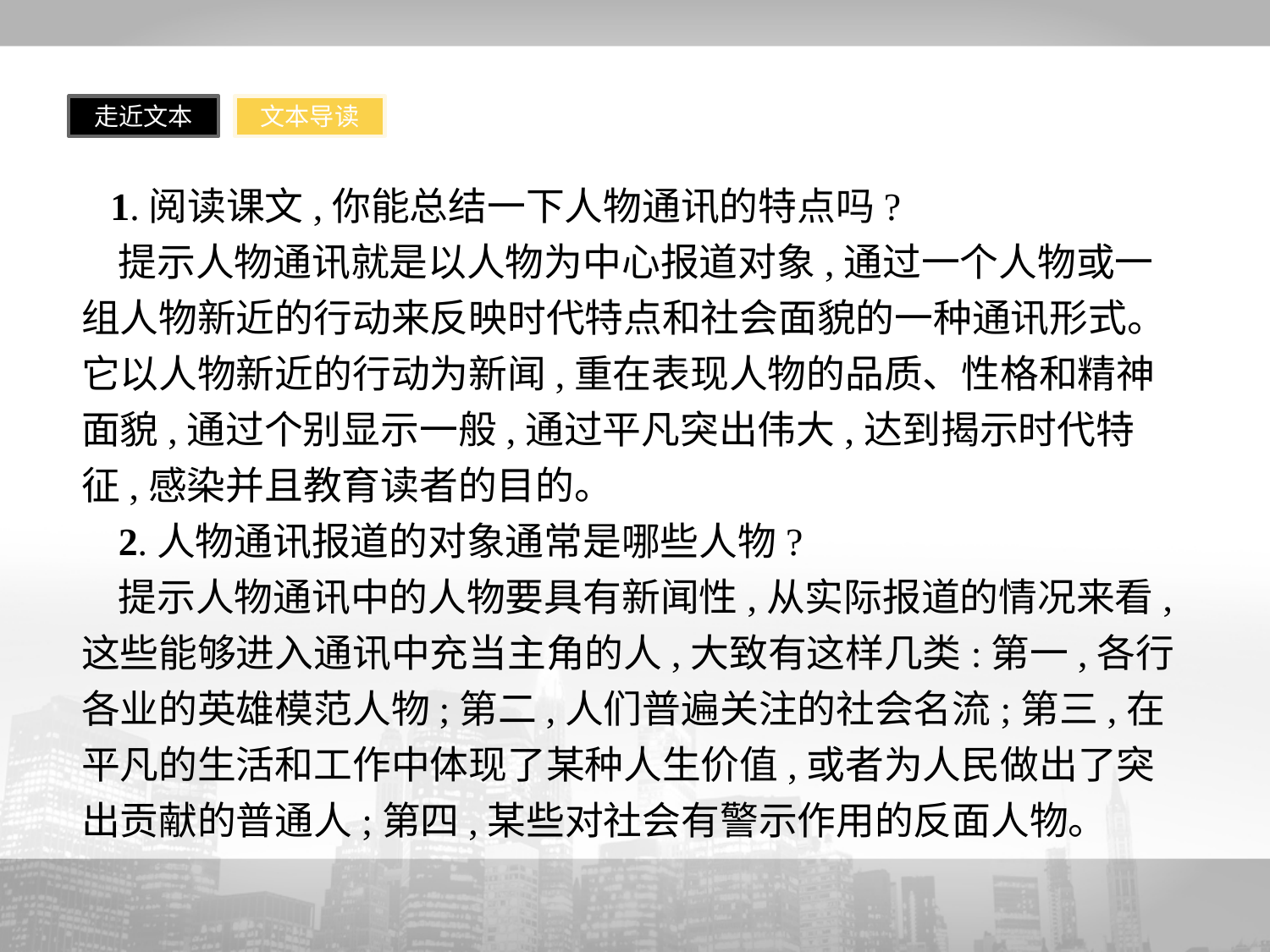

走近文本
文本导读
   1.阅读课文,你能总结一下人物通讯的特点吗?
提示人物通讯就是以人物为中心报道对象,通过一个人物或一组人物新近的行动来反映时代特点和社会面貌的一种通讯形式。它以人物新近的行动为新闻,重在表现人物的品质、性格和精神面貌,通过个别显示一般,通过平凡突出伟大,达到揭示时代特征,感染并且教育读者的目的。
2.人物通讯报道的对象通常是哪些人物?
提示人物通讯中的人物要具有新闻性,从实际报道的情况来看,这些能够进入通讯中充当主角的人,大致有这样几类:第一,各行各业的英雄模范人物;第二,人们普遍关注的社会名流;第三,在平凡的生活和工作中体现了某种人生价值,或者为人民做出了突出贡献的普通人;第四,某些对社会有警示作用的反面人物。